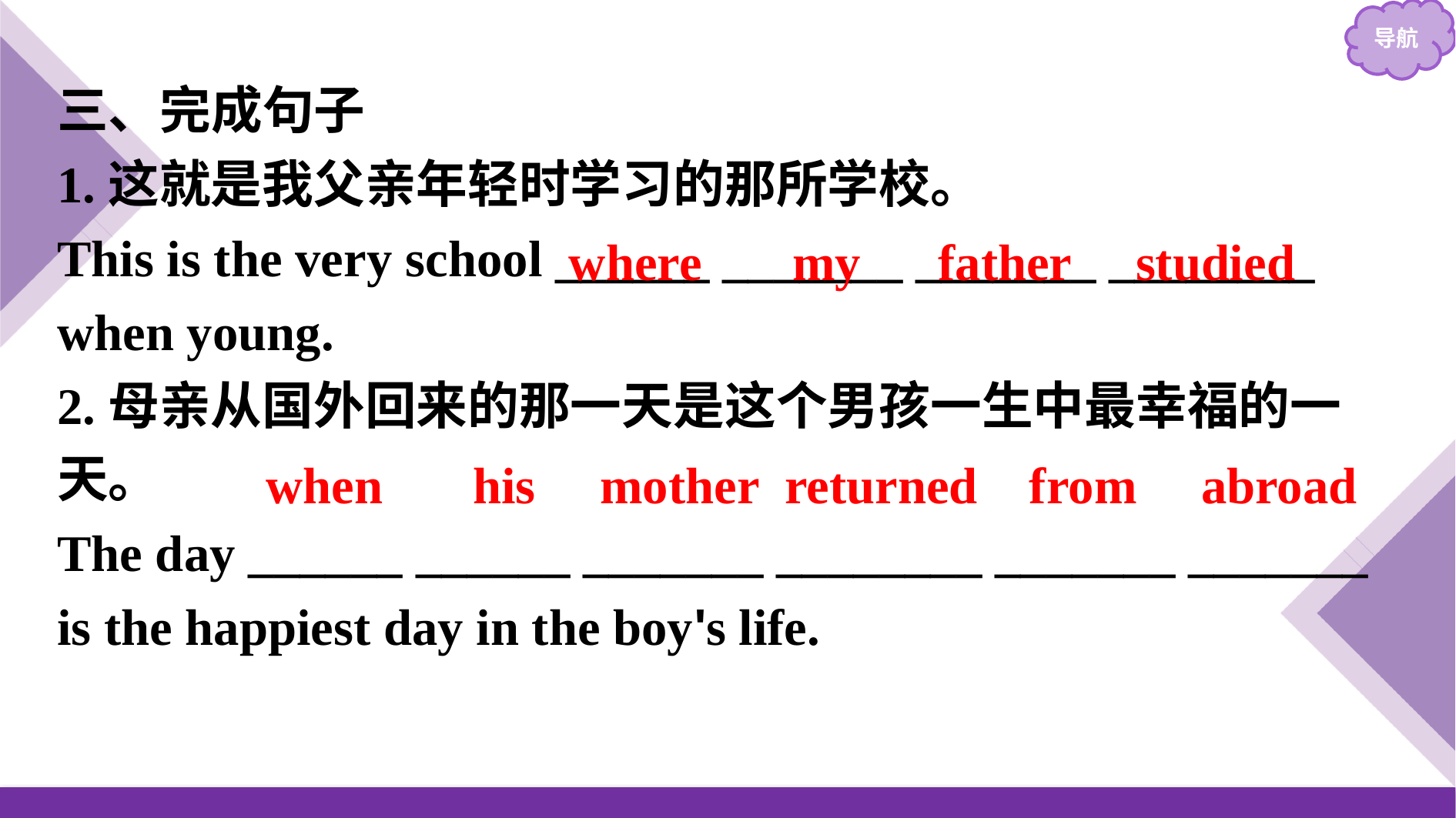

三、完成句子
1.这就是我父亲年轻时学习的那所学校。
This is the very school ______ _______ _______ ________ when young.
2.母亲从国外回来的那一天是这个男孩一生中最幸福的一天。
The day ______ ______ _______ ________ _______ _______ is the happiest day in the boy's life.
where       my      father     studied
when       his     mother  returned    from     abroad